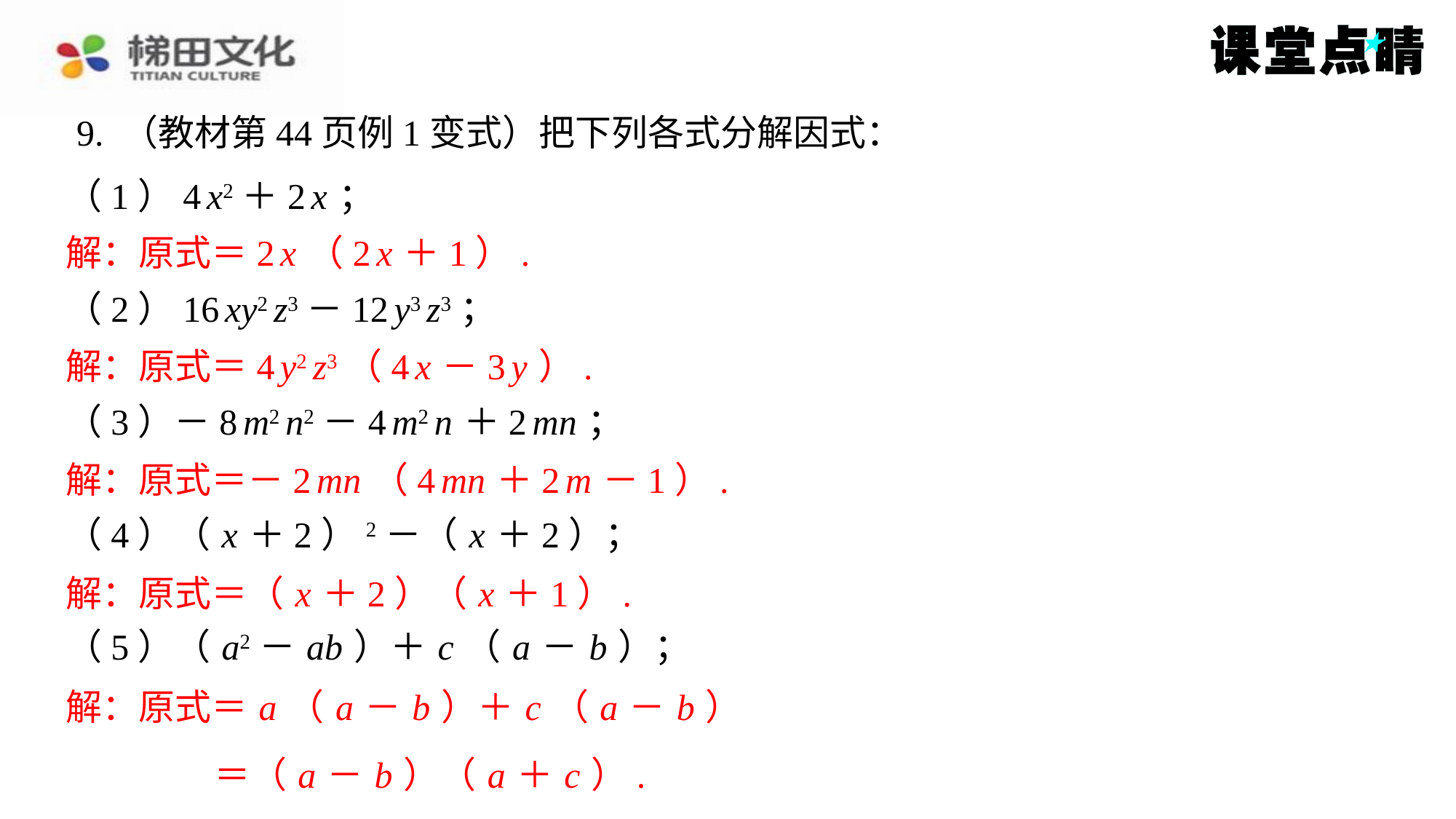

9. （教材第44页例1变式）把下列各式分解因式：
（1）4 x2＋2 x ；
解：原式＝2 x （2 x ＋1）.
（2）16 xy2 z3－12 y3 z3；
解：原式＝4 y2 z3（4 x －3 y ）.
（3）－8 m2 n2－4 m2 n ＋2 mn ；
解：原式＝－2 mn （4 mn ＋2 m －1）.
（4）（ x ＋2）2－（ x ＋2）；
解：原式＝（ x ＋2）（ x ＋1）.
（5）（ a2－ ab ）＋ c （ a － b ）；
解：原式＝ a （ a － b ）＋ c （ a － b ）
＝（ a － b ）（ a ＋ c ）.
解：原式＝2 x （2 x ＋1）.
解：原式＝4 y2 z3（4 x －3 y ）.
解：原式＝－2 mn （4 mn ＋2 m －1）.
解：原式＝（ x ＋2）（ x ＋1）.
解：原式＝ a （ a － b ）＋ c （ a － b ）
＝（ a － b ）（ a ＋ c ）.